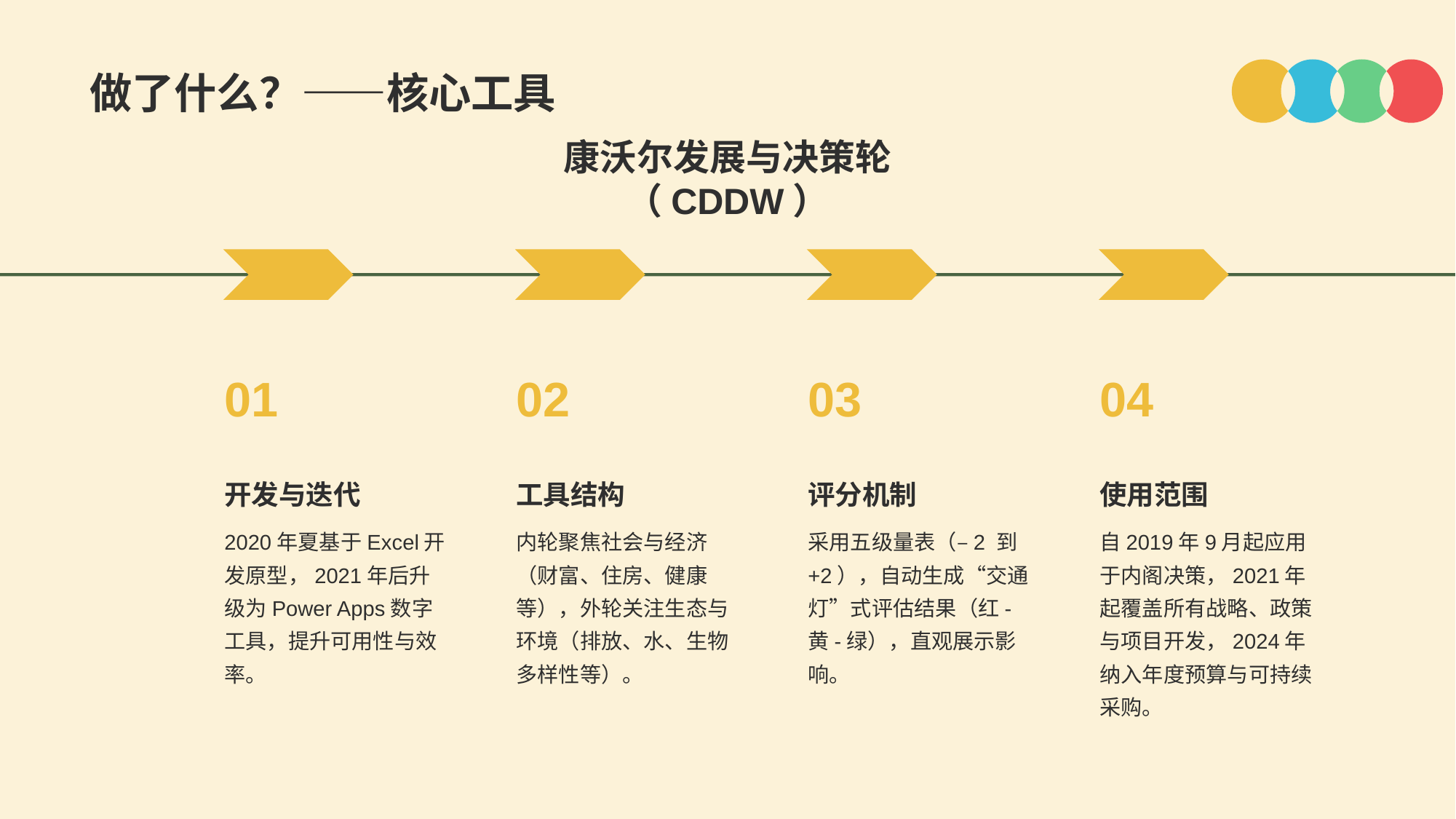

做了什么？——核心工具
康沃尔发展与决策轮（CDDW）

01
开发与迭代
2020年夏基于Excel开发原型，2021年后升级为Power Apps数字工具，提升可用性与效率。

02
工具结构
内轮聚焦社会与经济（财富、住房、健康等），外轮关注生态与环境（排放、水、生物多样性等）。

03
评分机制
采用五级量表（–2 到 +2），自动生成“交通灯”式评估结果（红-黄-绿），直观展示影响。

04
使用范围
自2019年9月起应用于内阁决策，2021年起覆盖所有战略、政策与项目开发，2024年纳入年度预算与可持续采购。